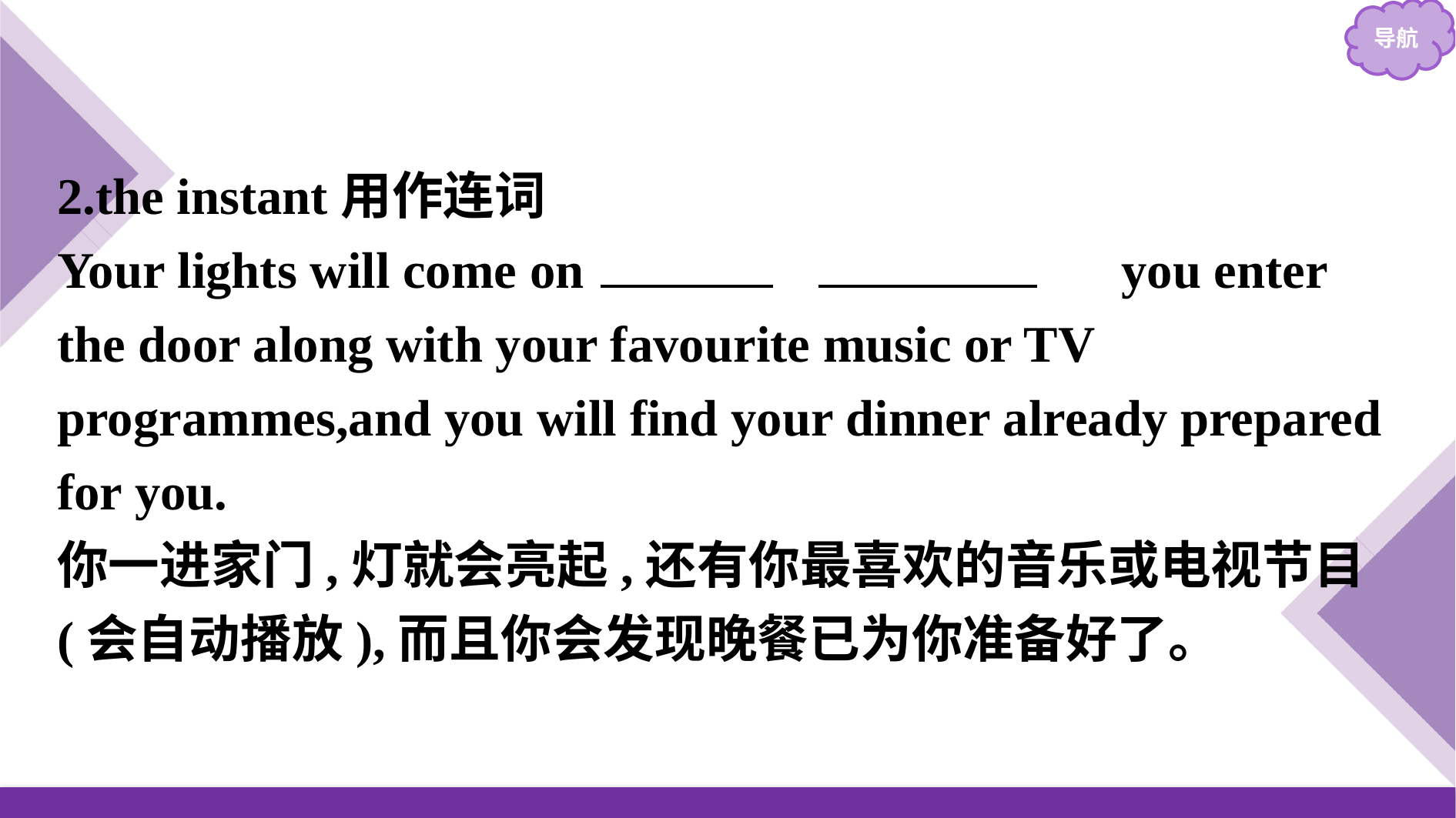

2.the instant用作连词
Your lights will come on 　the　 　instant　 you enter the door along with your favourite music or TV programmes,and you will find your dinner already prepared for you.
你一进家门,灯就会亮起,还有你最喜欢的音乐或电视节目(会自动播放),而且你会发现晚餐已为你准备好了。